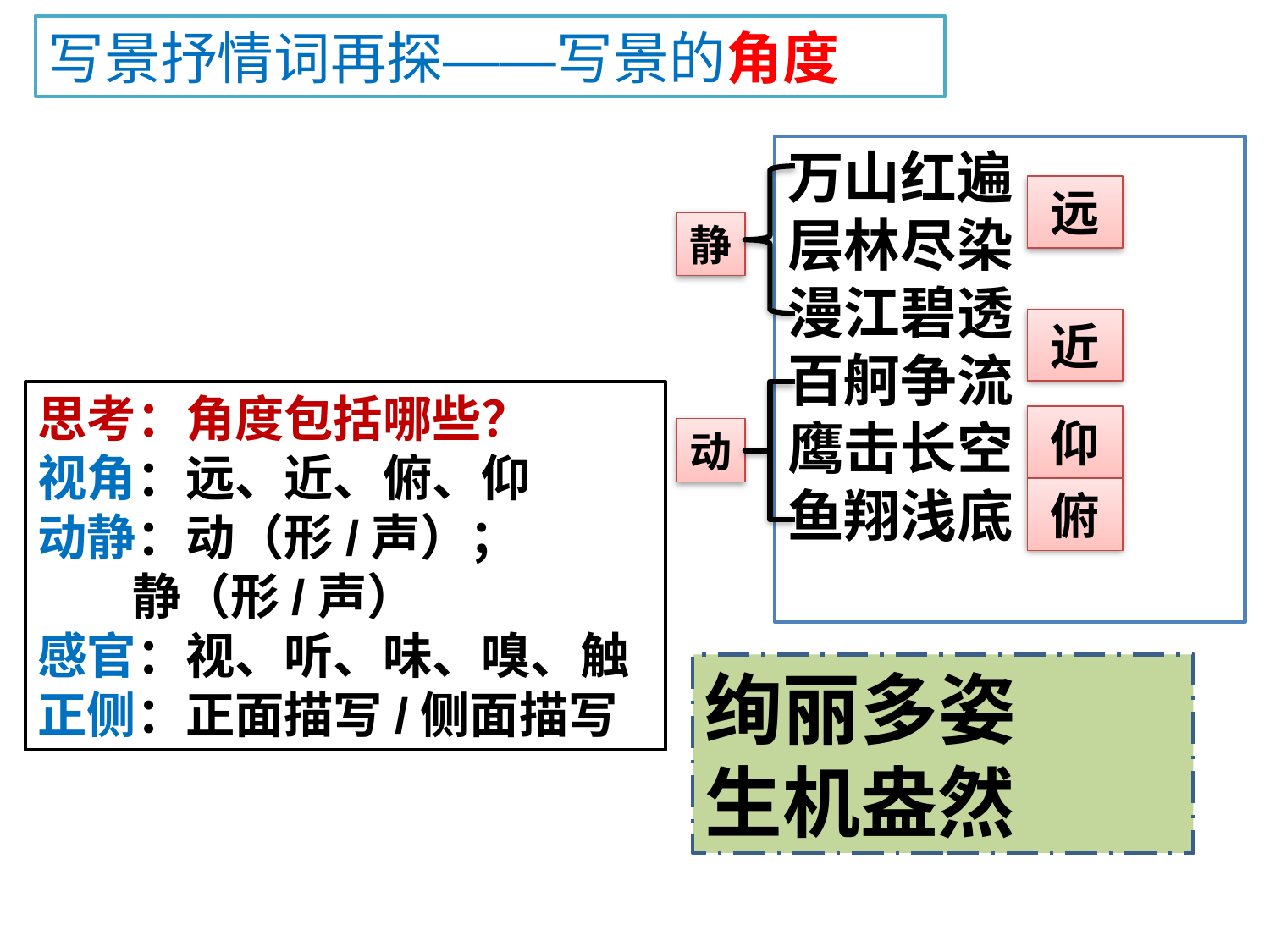

写景抒情词再探——写景的角度
万山红遍
层林尽染
漫江碧透
百舸争流
鹰击长空
鱼翔浅底

远
静
近

思考：角度包括哪些？
视角：远、近、俯、仰
动静：动（形/声）；
      静（形/声）
感官：视、听、味、嗅、触
正侧：正面描写/侧面描写
仰
动
俯
绚丽多姿      生机盎然